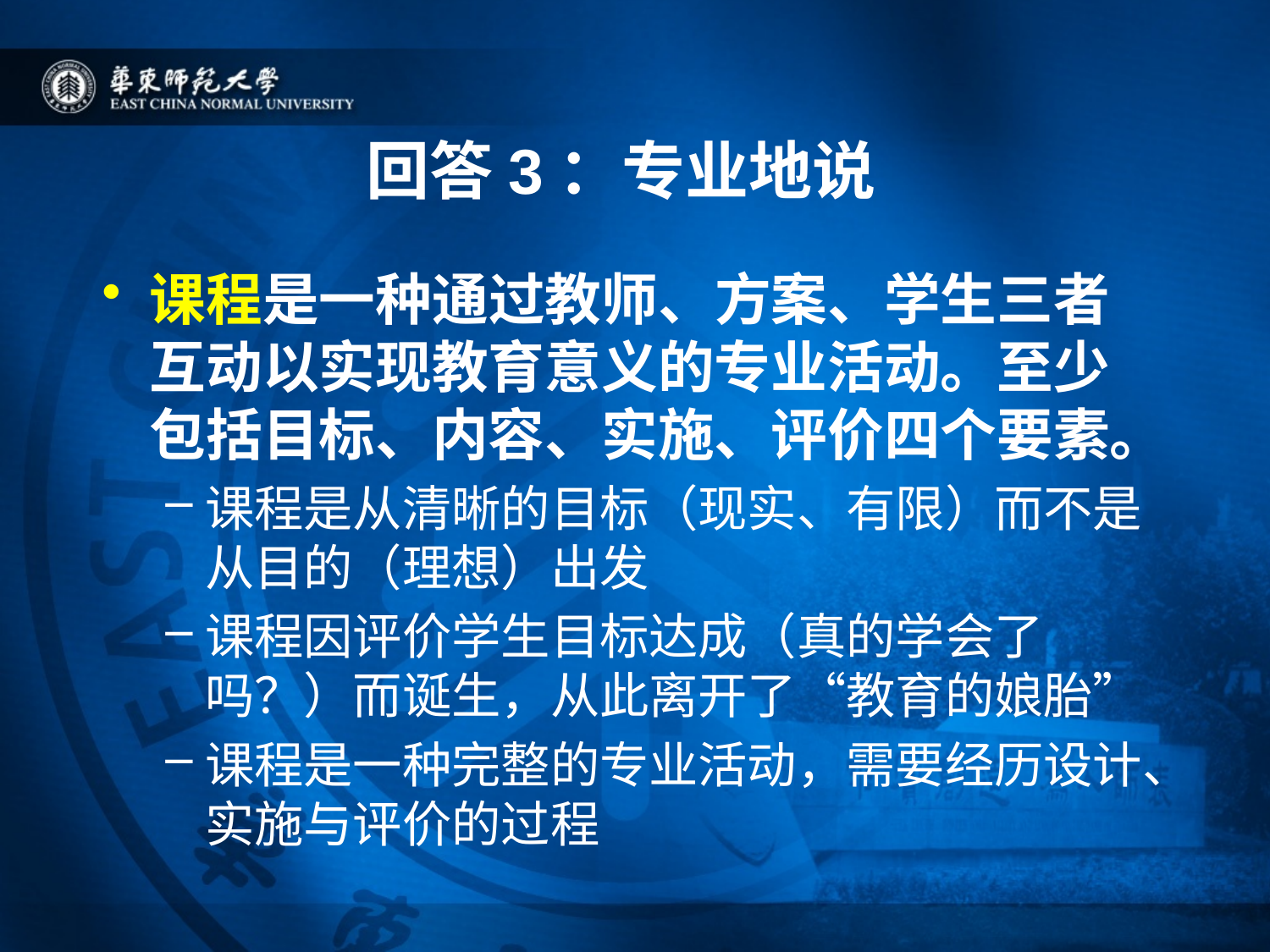

# 回答3：专业地说
课程是一种通过教师、方案、学生三者互动以实现教育意义的专业活动。至少包括目标、内容、实施、评价四个要素。
课程是从清晰的目标（现实、有限）而不是从目的（理想）出发
课程因评价学生目标达成（真的学会了吗？）而诞生，从此离开了“教育的娘胎”
课程是一种完整的专业活动，需要经历设计、实施与评价的过程